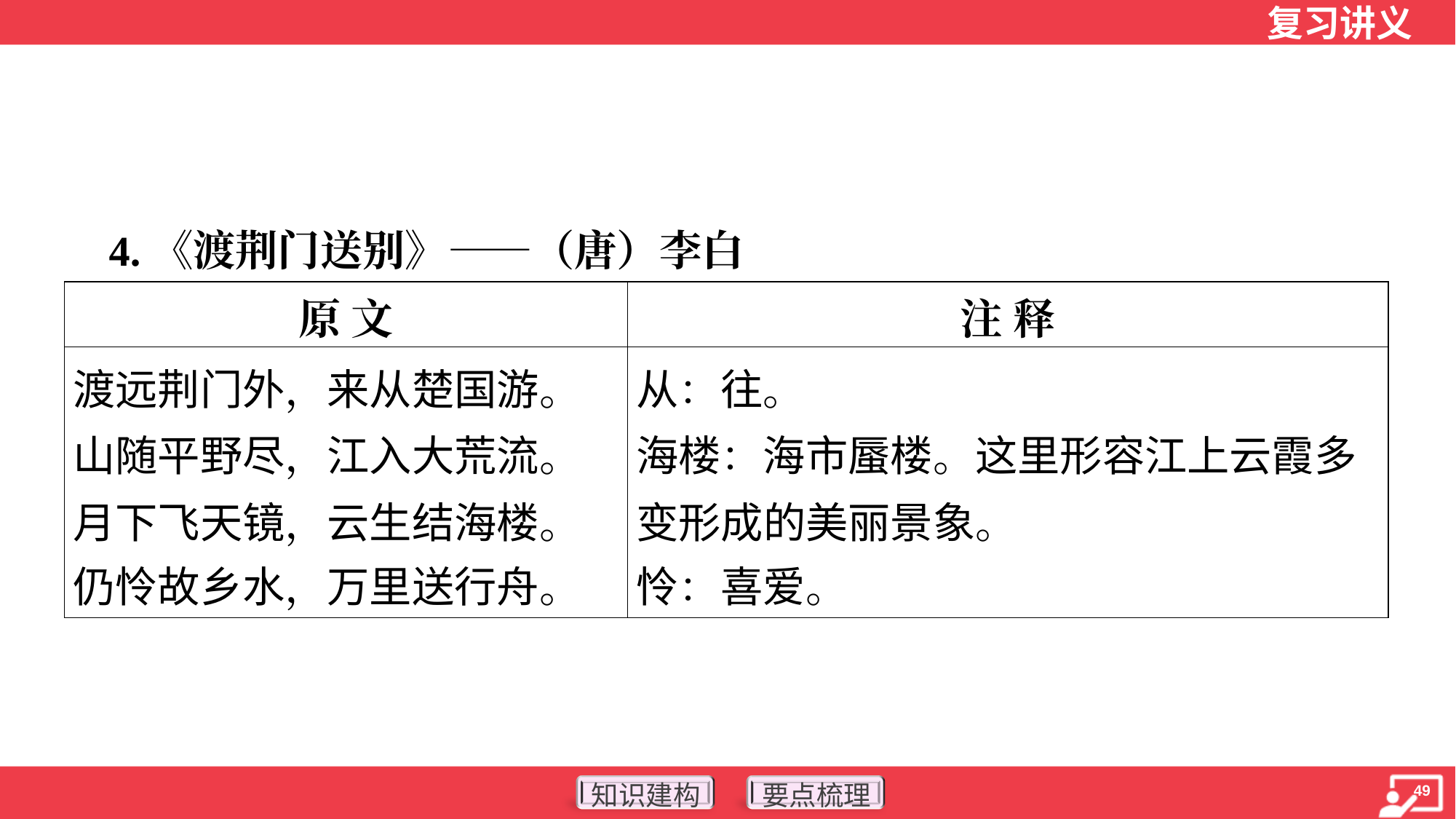

4.《渡荆门送别》——（唐）李白
| 原 文 | 注 释 |
| --- | --- |
| 渡远荆门外，来从楚国游。 山随平野尽，江入大荒流。 月下飞天镜，云生结海楼。 仍怜故乡水，万里送行舟。 | 从：往。 海楼：海市蜃楼。这里形容江上云霞多 变形成的美丽景象。 怜：喜爱。 |